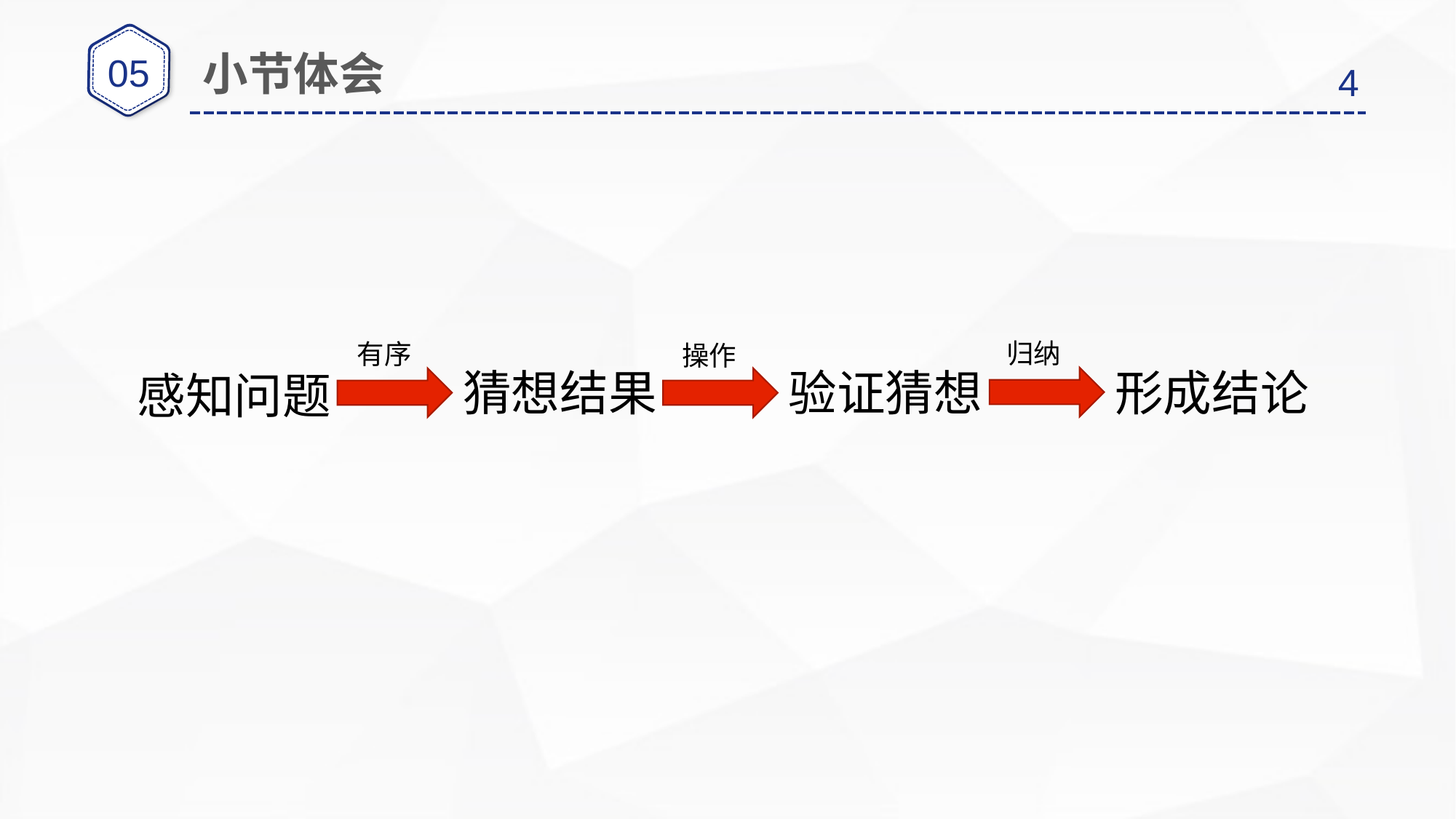

05
小节体会
4
归纳
有序
操作
验证猜想
形成结论
猜想结果
感知问题